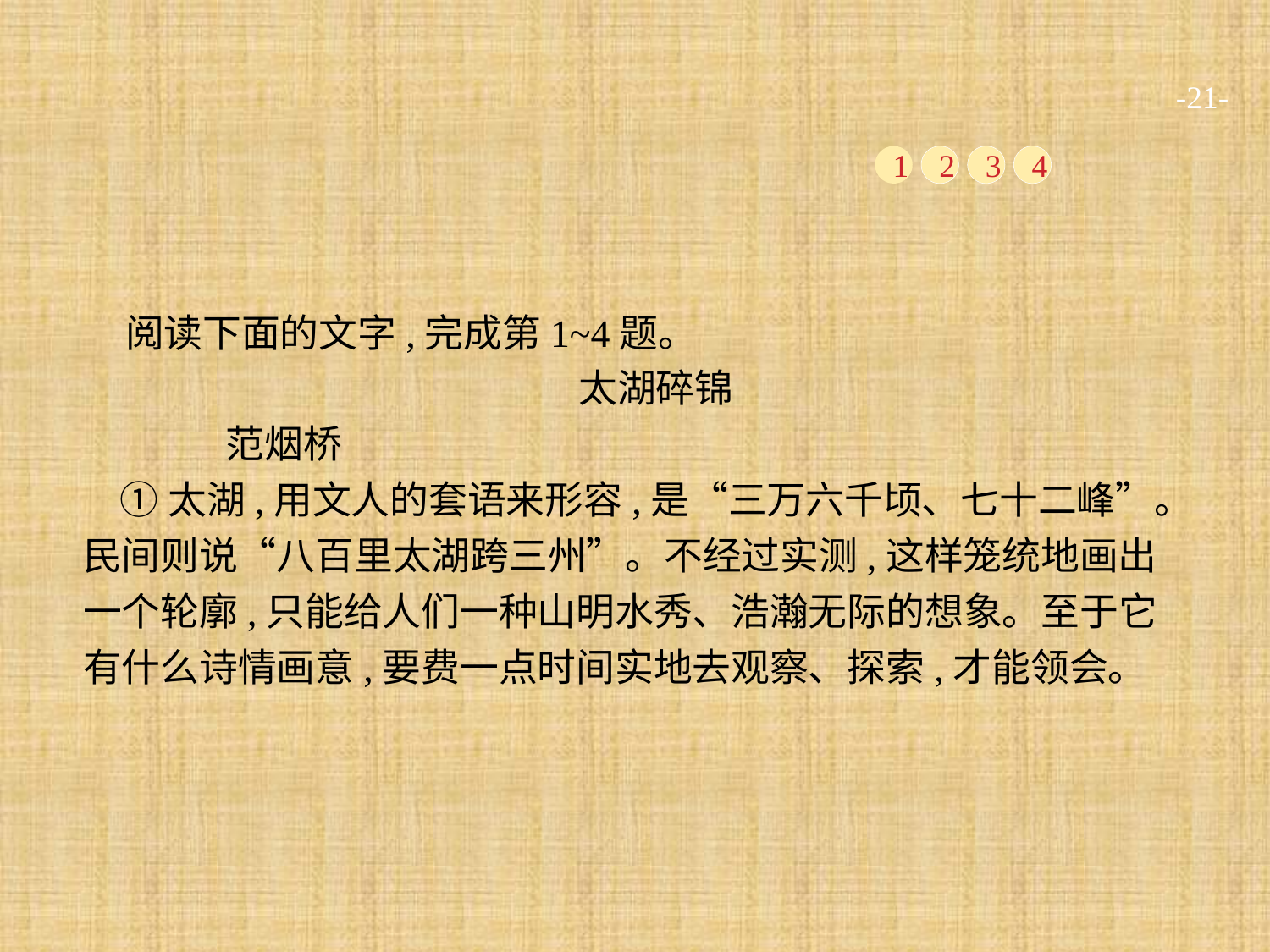

-21-
1
2
3
4
阅读下面的文字,完成第1~4题。
太湖碎锦
	范烟桥
①太湖,用文人的套语来形容,是“三万六千顷、七十二峰”。民间则说“八百里太湖跨三州”。不经过实测,这样笼统地画出一个轮廓,只能给人们一种山明水秀、浩瀚无际的想象。至于它有什么诗情画意,要费一点时间实地去观察、探索,才能领会。